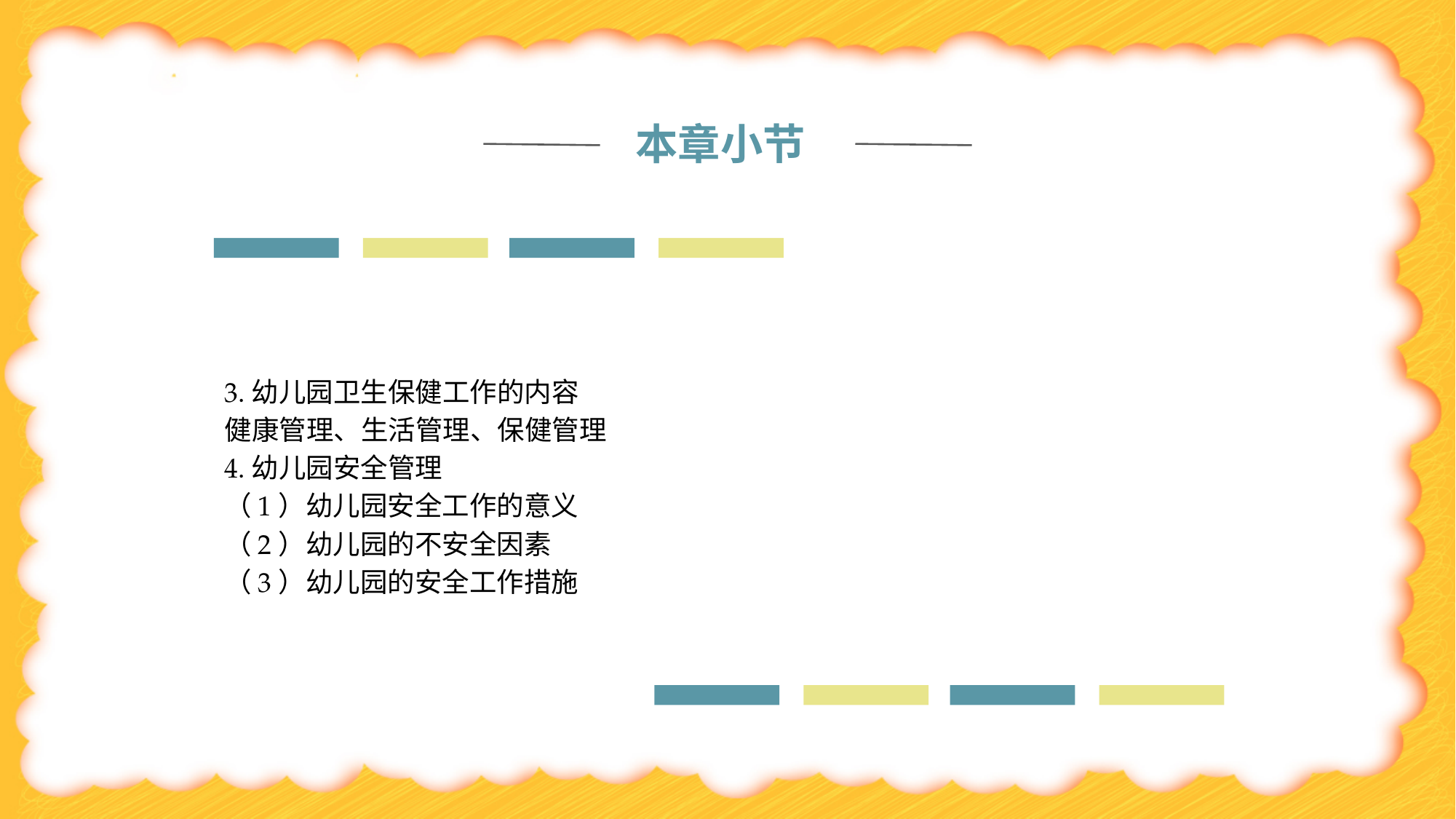

本章小节

3.幼儿园卫生保健工作的内容
健康管理、生活管理、保健管理
4.幼儿园安全管理
（1）幼儿园安全工作的意义
（2）幼儿园的不安全因素
（3）幼儿园的安全工作措施